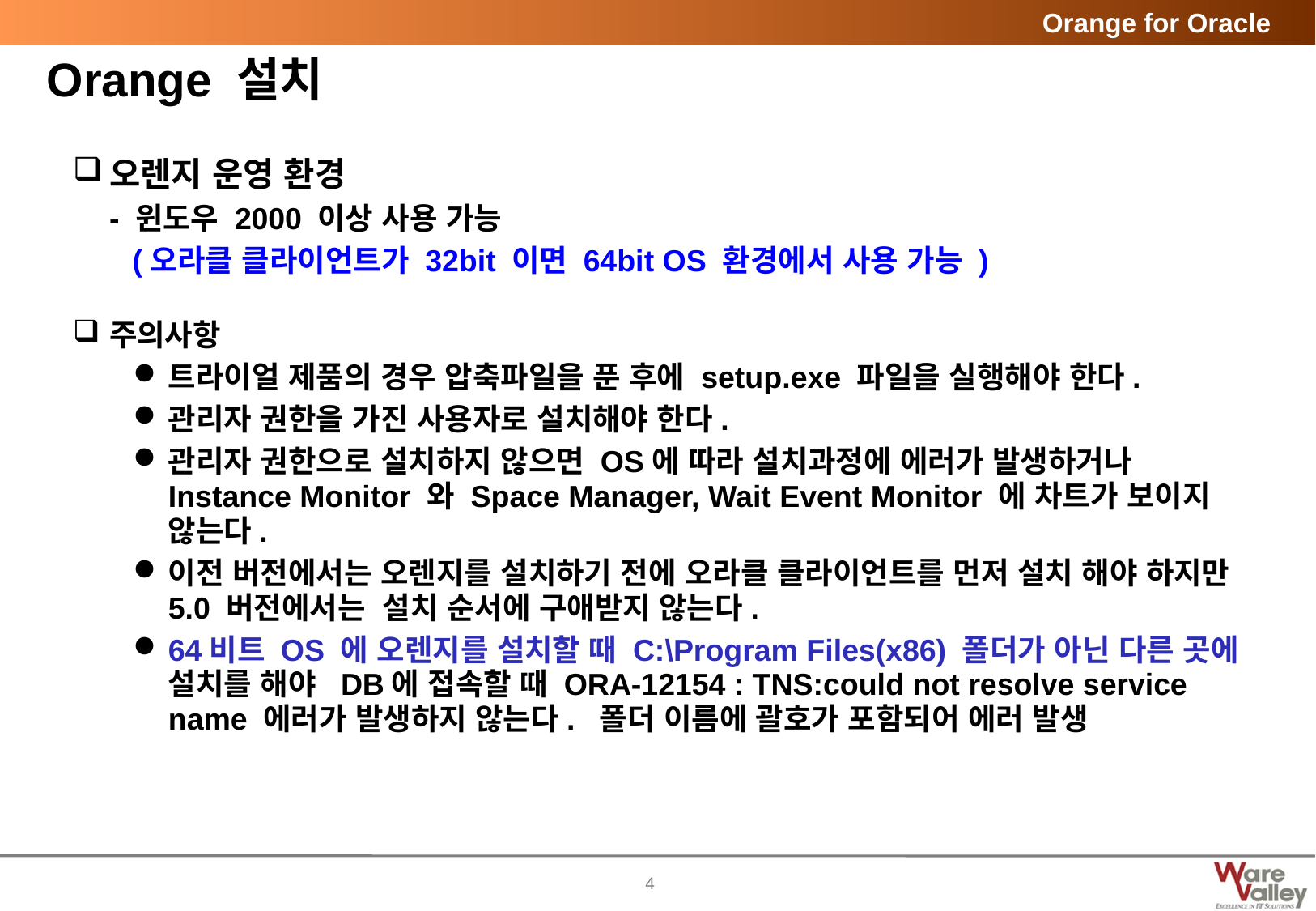

# Orange 설치
오렌지 운영 환경
	- 윈도우 2000 이상 사용 가능
       (오라클 클라이언트가 32bit 이면 64bit OS 환경에서 사용 가능 )

주의사항
트라이얼 제품의 경우 압축파일을 푼 후에 setup.exe 파일을 실행해야 한다.
관리자 권한을 가진 사용자로 설치해야 한다.
관리자 권한으로 설치하지 않으면 OS에 따라 설치과정에 에러가 발생하거나 Instance Monitor 와 Space Manager, Wait Event Monitor 에 차트가 보이지 않는다.
이전 버전에서는 오렌지를 설치하기 전에 오라클 클라이언트를 먼저 설치 해야 하지만 5.0 버전에서는  설치 순서에 구애받지 않는다.
64비트 OS 에 오렌지를 설치할 때 C:\Program Files(x86) 폴더가 아닌 다른 곳에 설치를 해야  DB에 접속할 때 ORA-12154 : TNS:could not resolve service name 에러가 발생하지 않는다.  폴더 이름에 괄호가 포함되어 에러 발생